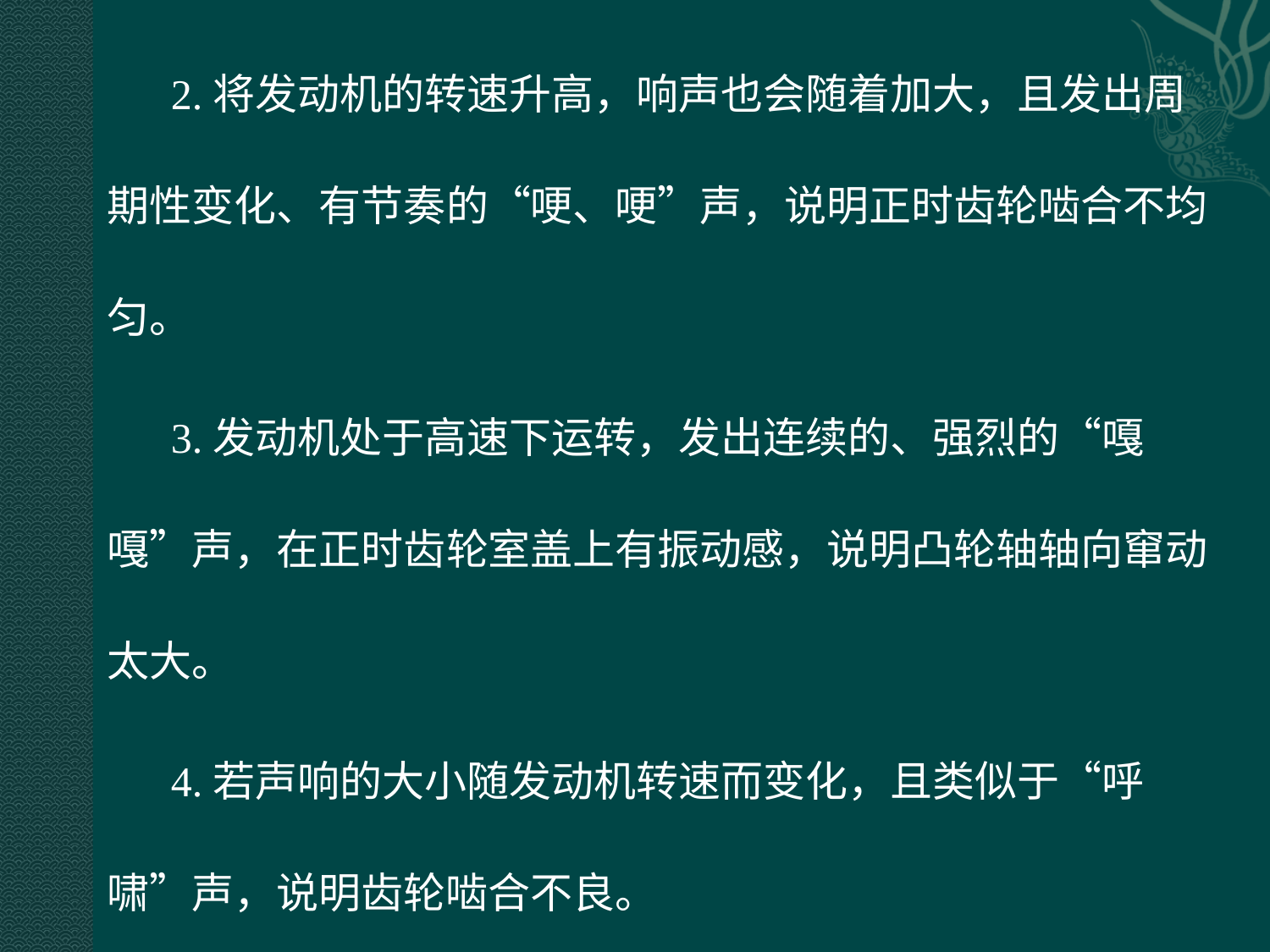

2.将发动机的转速升高，响声也会随着加大，且发出周期性变化、有节奏的“哽、哽”声，说明正时齿轮啮合不均匀。
3.发动机处于高速下运转，发出连续的、强烈的“嘎嘎”声，在正时齿轮室盖上有振动感，说明凸轮轴轴向窜动太大。
4.若声响的大小随发动机转速而变化，且类似于“呼啸”声，说明齿轮啮合不良。
5.对于大修或更换正时齿轮后的发动机，运转时发出连续不断的“呜呜“声，说明正时齿轮啮合间隙过小。